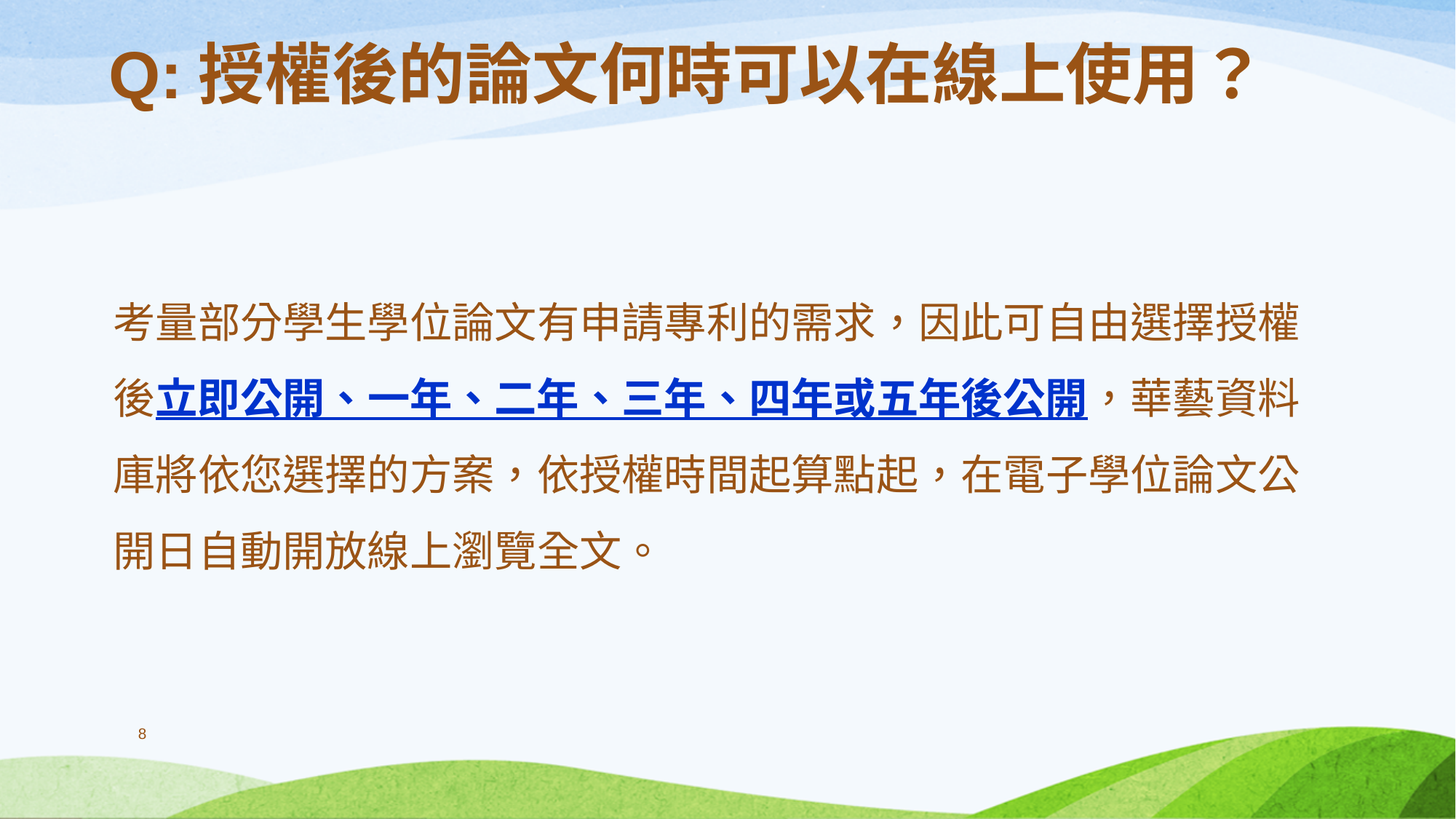

# Q:授權後的論文何時可以在線上使用？
考量部分學生學位論文有申請專利的需求，因此可自由選擇授權後立即公開、一年、二年、三年、四年或五年後公開，華藝資料庫將依您選擇的方案，依授權時間起算點起，在電子學位論文公開日自動開放線上瀏覽全文。
8